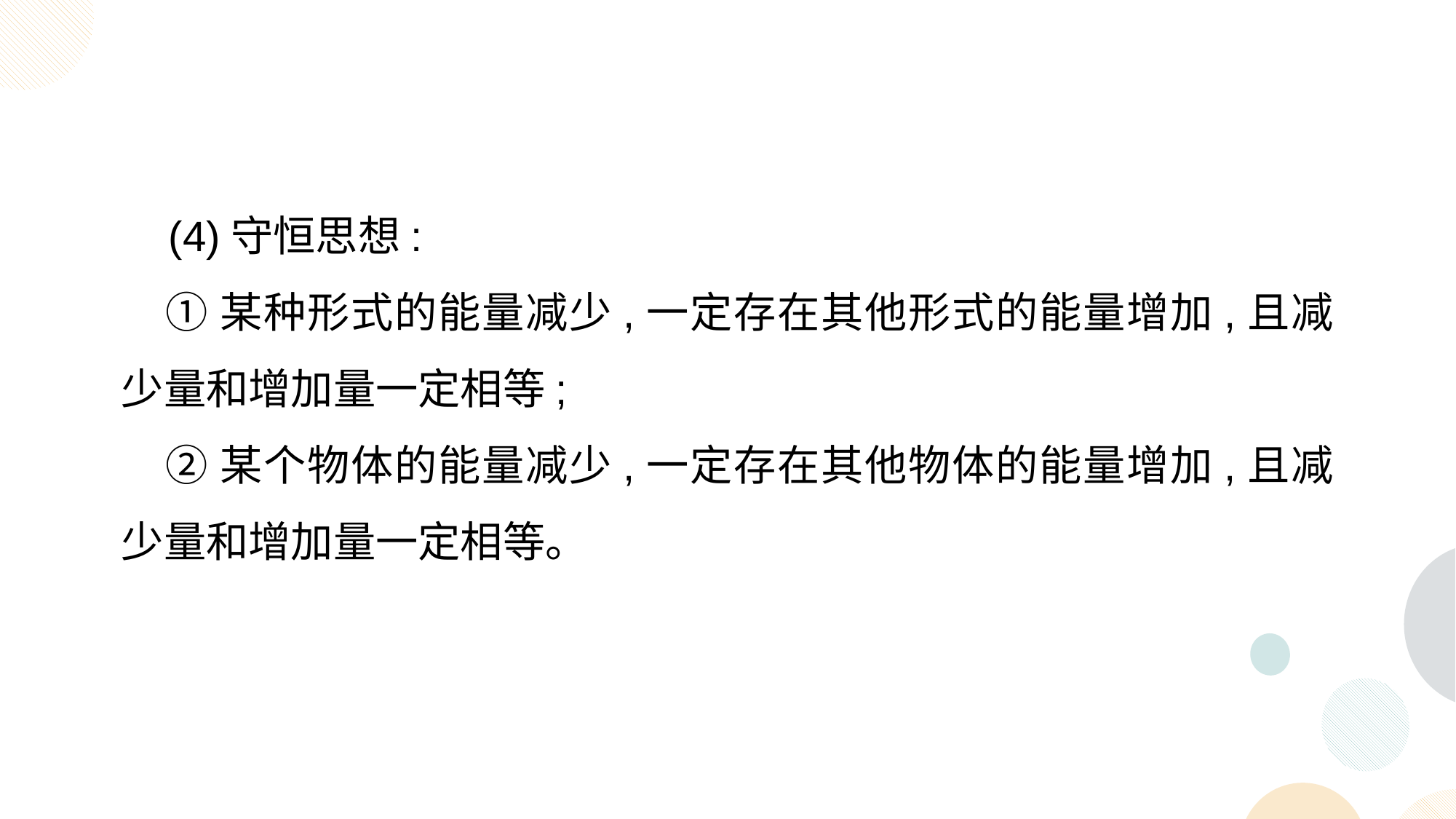

(4)守恒思想:
    ①某种形式的能量减少,一定存在其他形式的能量增加,且减少量和增加量一定相等;
    ②某个物体的能量减少,一定存在其他物体的能量增加,且减少量和增加量一定相等。